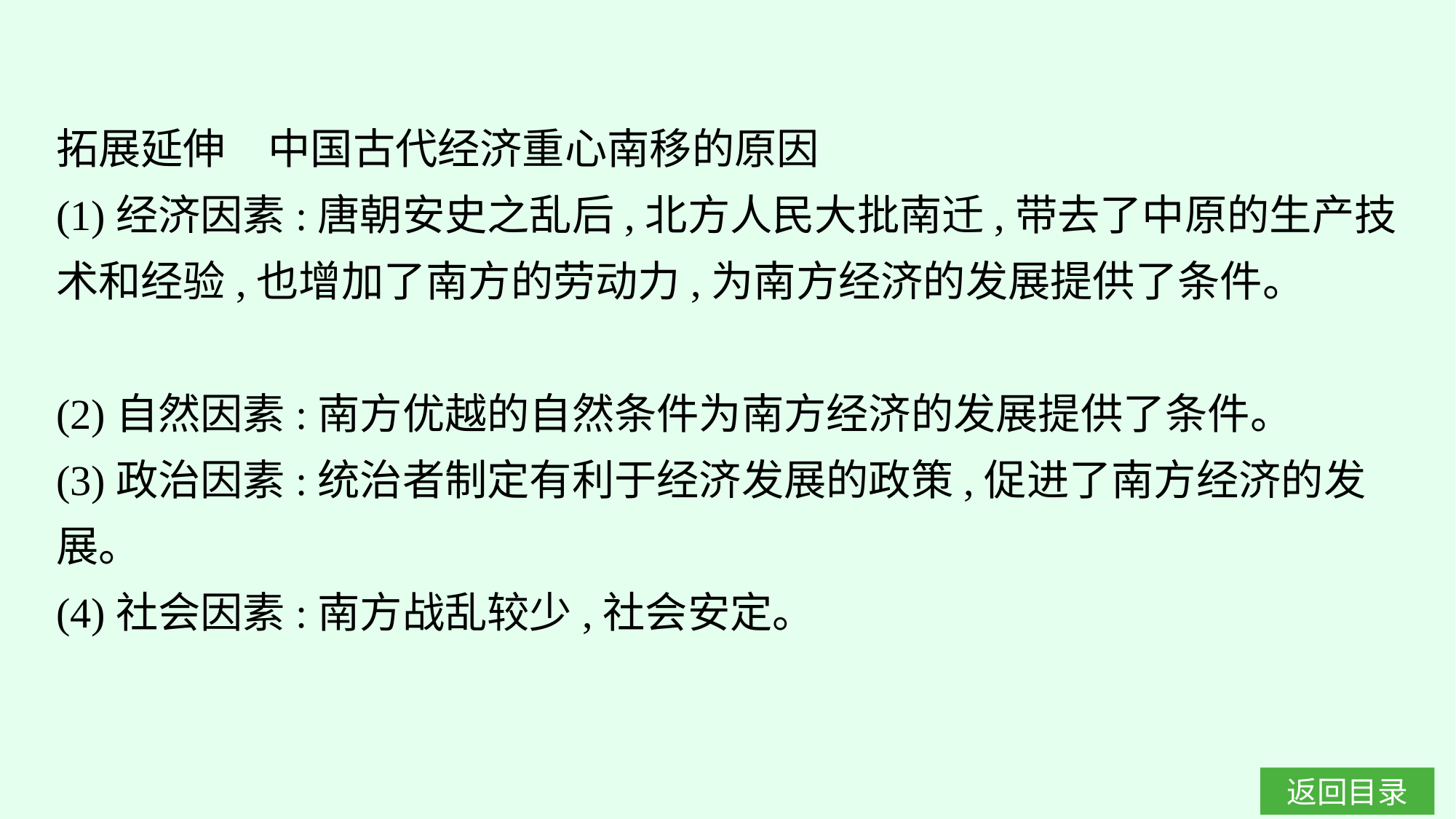

拓展延伸　中国古代经济重心南移的原因
(1)经济因素:唐朝安史之乱后,北方人民大批南迁,带去了中原的生产技术和经验,也增加了南方的劳动力,为南方经济的发展提供了条件。

(2)自然因素:南方优越的自然条件为南方经济的发展提供了条件。
(3)政治因素:统治者制定有利于经济发展的政策,促进了南方经济的发展。
(4)社会因素:南方战乱较少,社会安定。